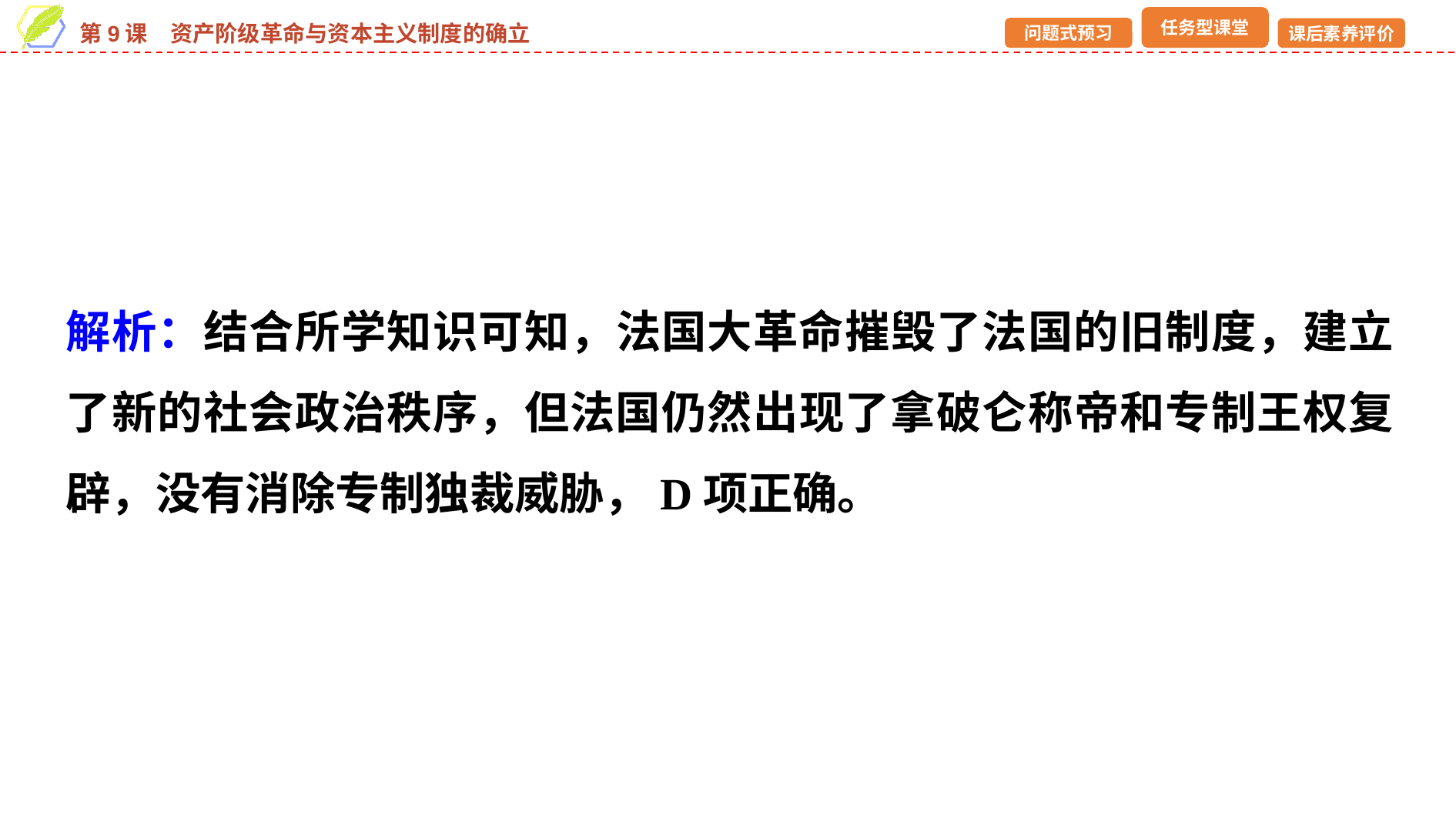

解析：结合所学知识可知，法国大革命摧毁了法国的旧制度，建立了新的社会政治秩序，但法国仍然出现了拿破仑称帝和专制王权复辟，没有消除专制独裁威胁，D项正确。